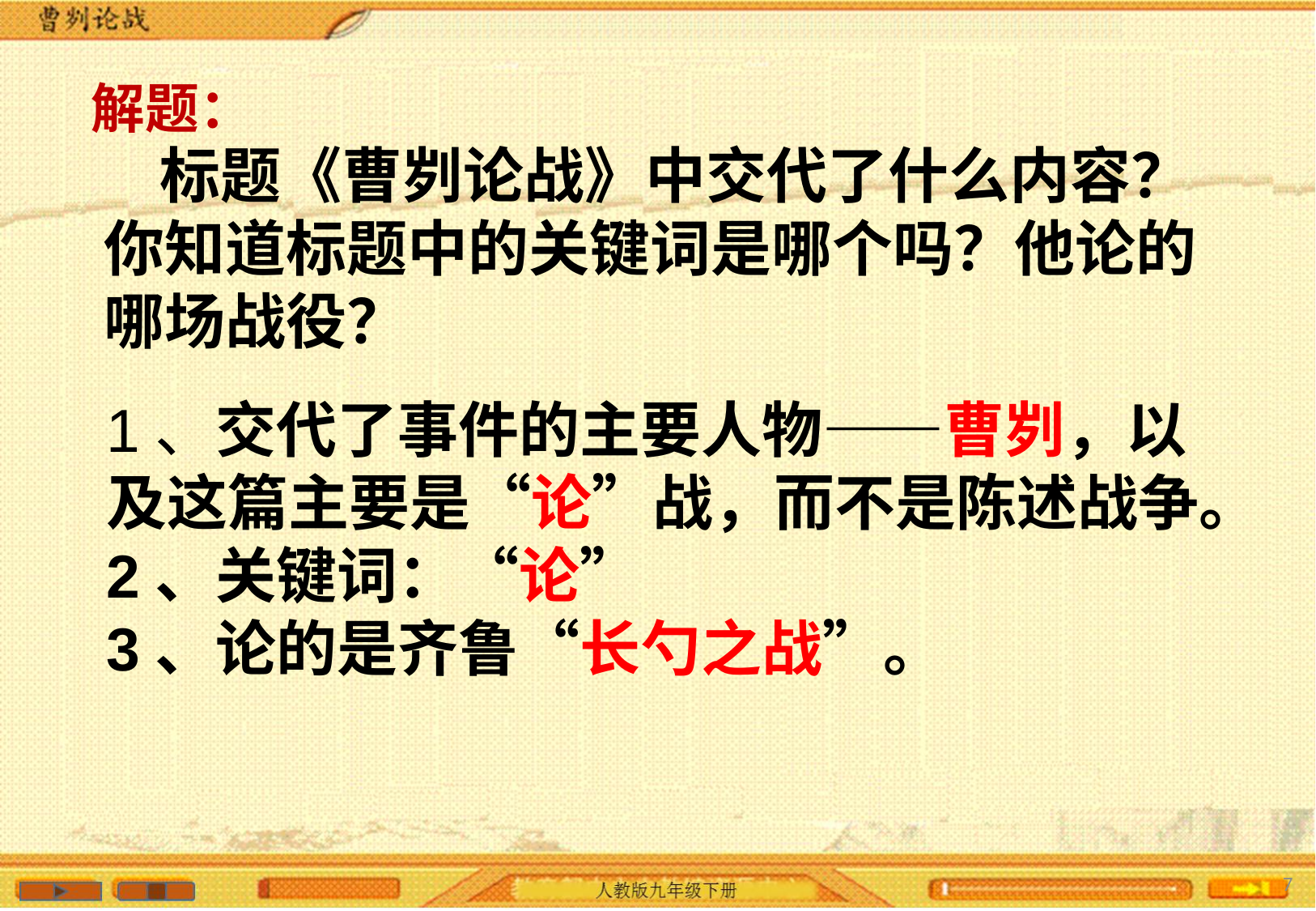

解题：
   标题《曹刿论战》中交代了什么内容？你知道标题中的关键词是哪个吗？他论的哪场战役？
1、交代了事件的主要人物——曹刿，以及这篇主要是“论”战，而不是陈述战争。
2、关键词：“论”
3、论的是齐鲁“长勺之战”。
7